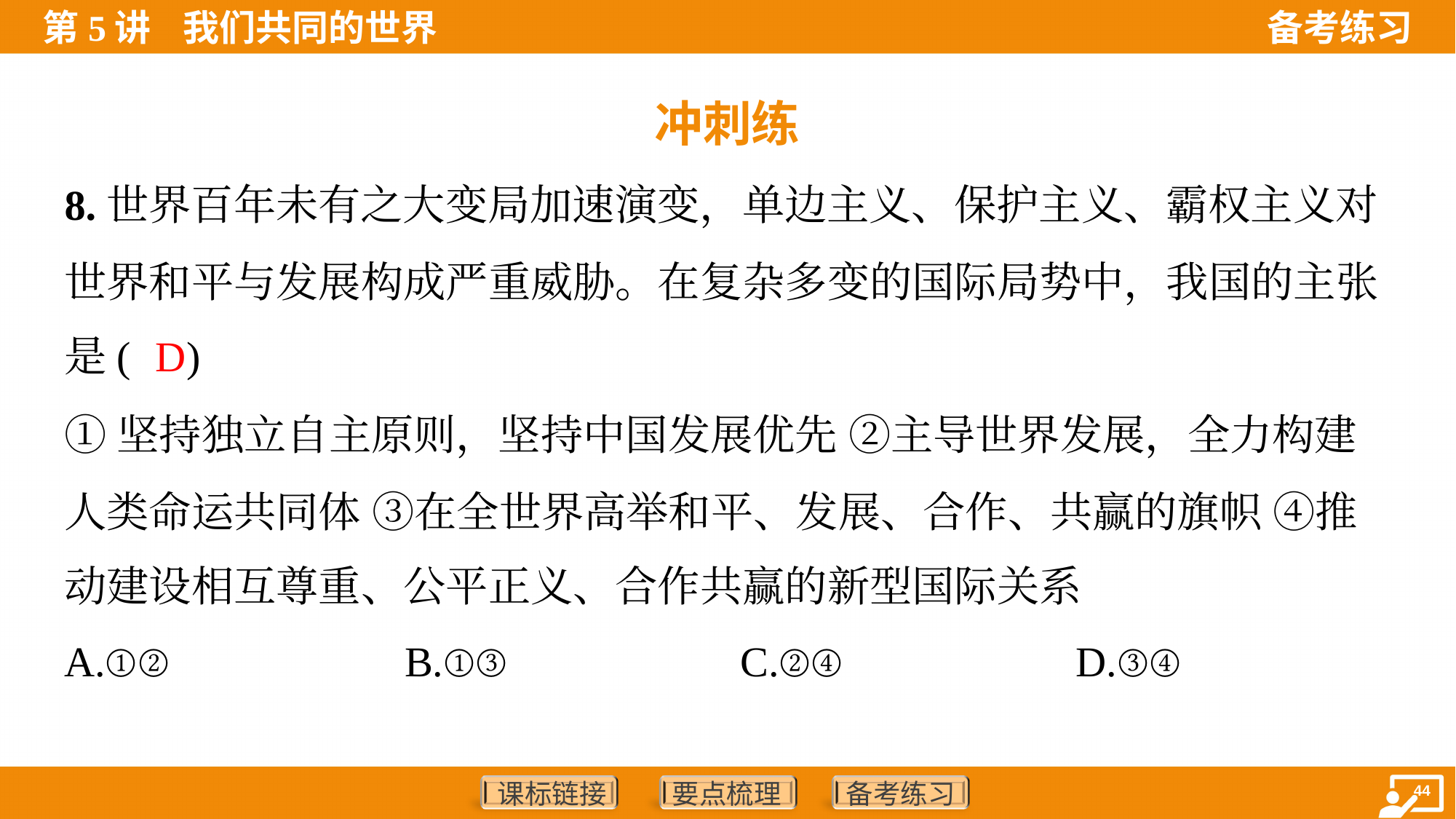

冲刺练
8.世界百年未有之大变局加速演变，单边主义、保护主义、霸权主义对
世界和平与发展构成严重威胁。在复杂多变的国际局势中，我国的主张
是(     )
D
①坚持独立自主原则，坚持中国发展优先 ②主导世界发展，全力构建
人类命运共同体 ③在全世界高举和平、发展、合作、共赢的旗帜 ④推
动建设相互尊重、公平正义、合作共赢的新型国际关系
A.①②	B.①③	C.②④	D.③④